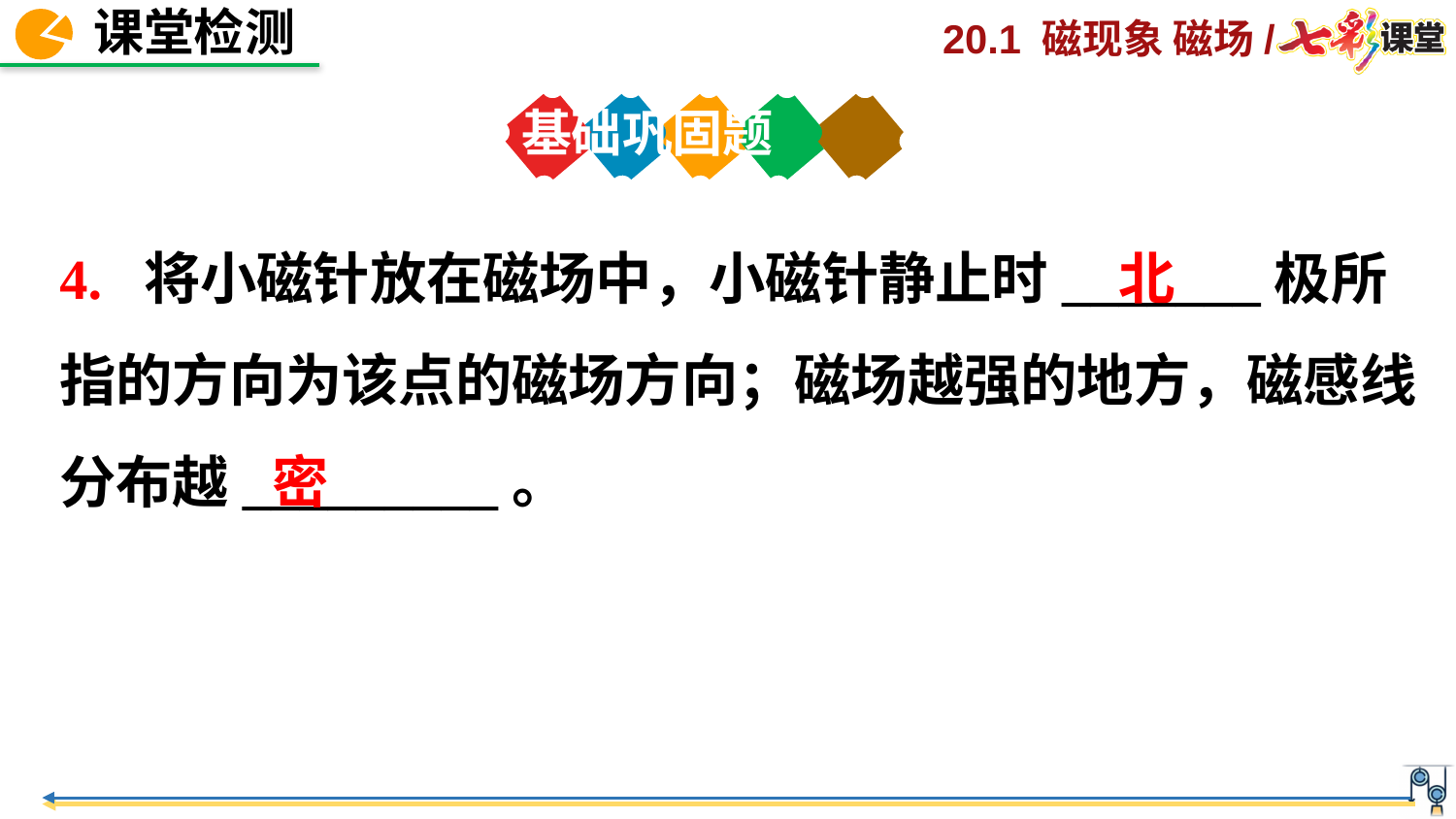

基础巩固题

4.  将小磁针放在磁场中，小磁针静止时_______极所指的方向为该点的磁场方向；磁场越强的地方，磁感线分布越_________。
北
密